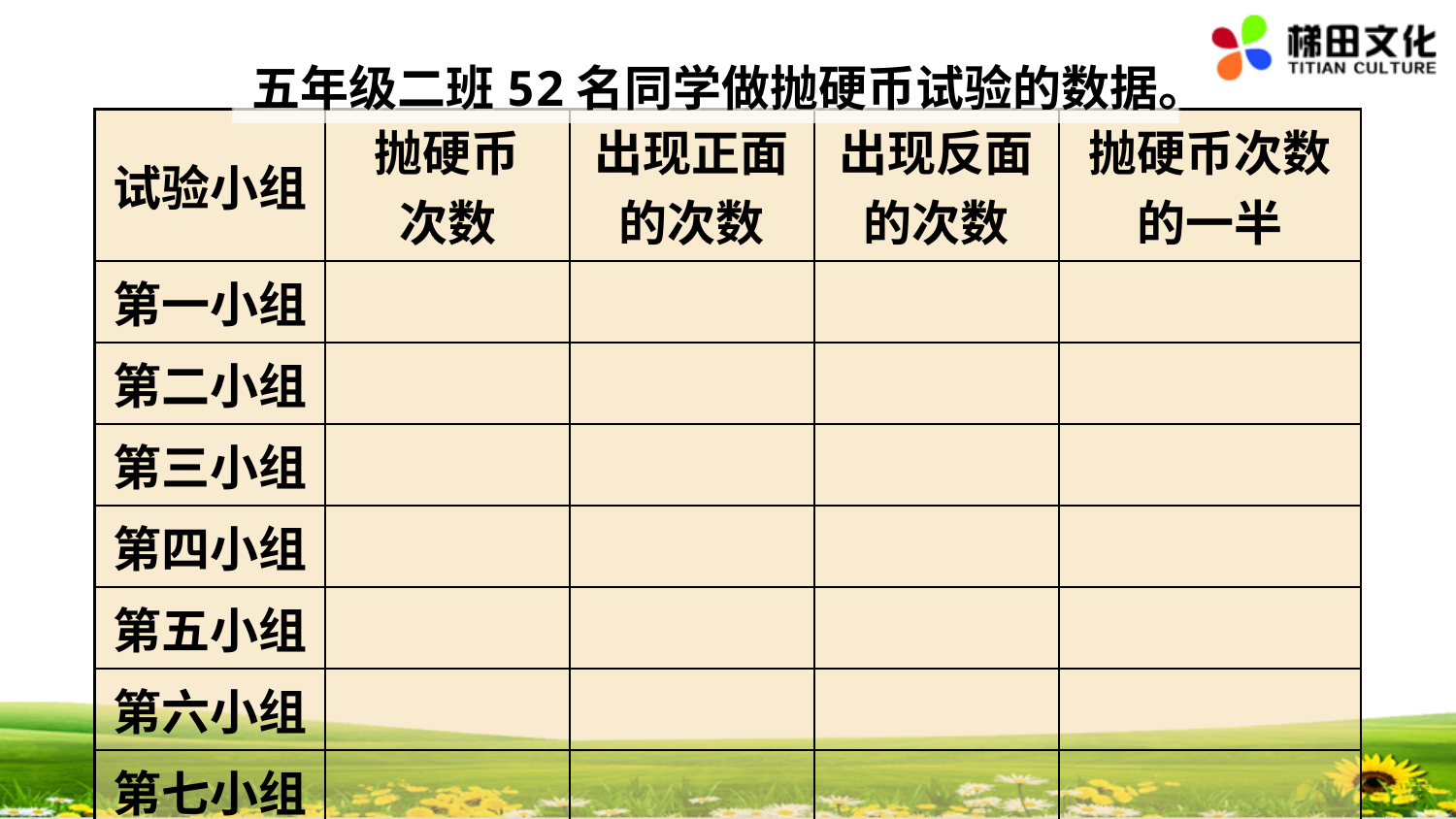

五年级二班52名同学做抛硬币试验的数据。
| 试验小组 | 抛硬币 次数 | 出现正面 的次数 | 出现反面 的次数 | 抛硬币次数 的一半 |
| --- | --- | --- | --- | --- |
| 第一小组 |  |  |  |  |
| 第二小组 |  |  |  |  |
| 第三小组 |  |  |  |  |
| 第四小组 |  |  |  |  |
| 第五小组 |  |  |  |  |
| 第六小组 |  |  |  |  |
| 第七小组 |  |  |  |  |
| 第八小组 |  |  |  |  |